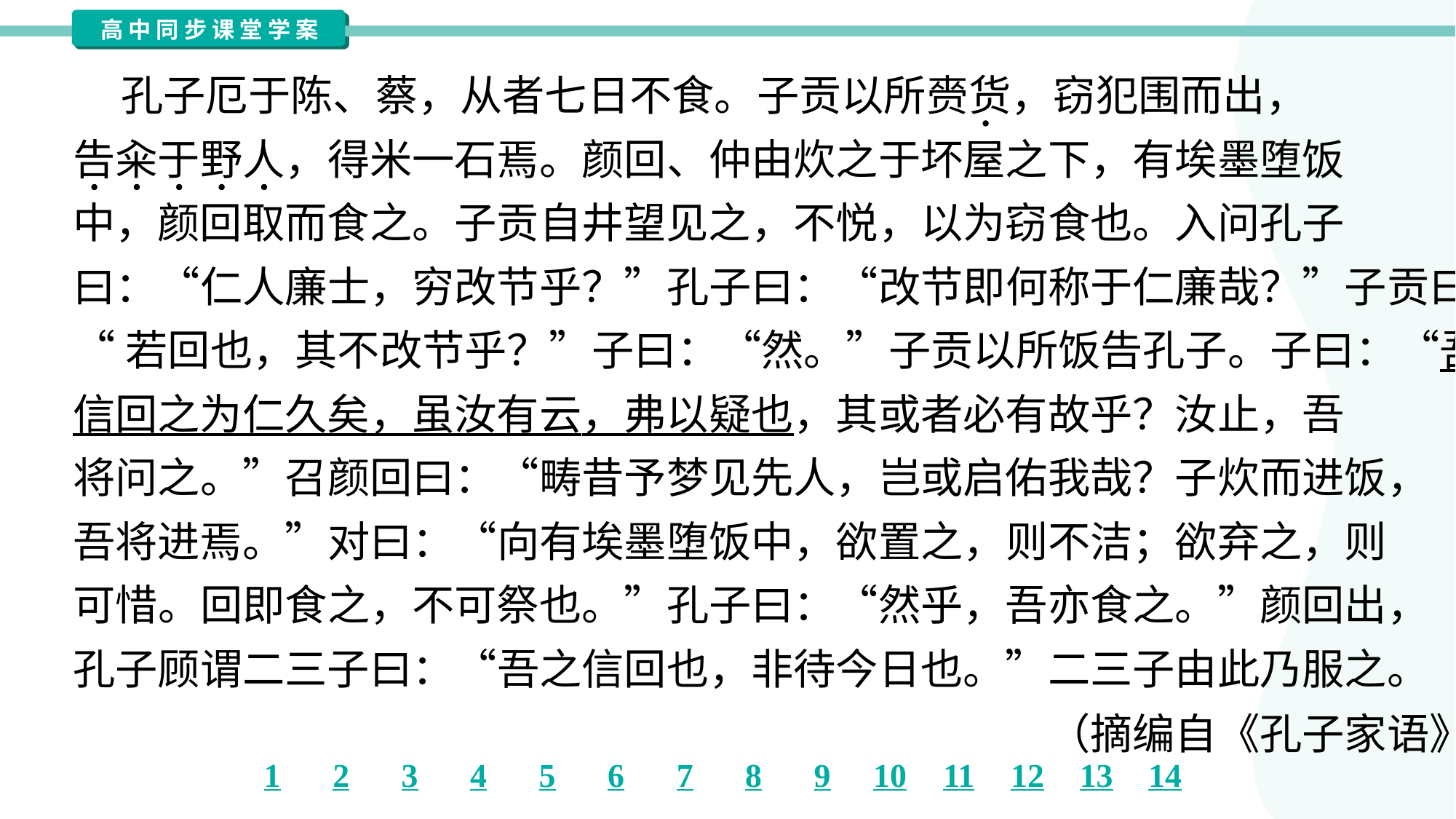

孔子厄于陈、蔡，从者七日不食。子贡以所赍货，窃犯围而出，
告籴于野人，得米一石焉。颜回、仲由炊之于坏屋之下，有埃墨堕饭
中，颜回取而食之。子贡自井望见之，不悦，以为窃食也。入问孔子
曰：“仁人廉士，穷改节乎？”孔子曰：“改节即何称于仁廉哉？”子贡曰：
“若回也，其不改节乎？”子曰：“然。”子贡以所饭告孔子。子曰：“吾
信回之为仁久矣，虽汝有云，弗以疑也，其或者必有故乎？汝止，吾
将问之。”召颜回曰：“畴昔予梦见先人，岂或启佑我哉？子炊而进饭，
吾将进焉。”对曰：“向有埃墨堕饭中，欲置之，则不洁；欲弃之，则
可惜。回即食之，不可祭也。”孔子曰：“然乎，吾亦食之。”颜回出，
孔子顾谓二三子曰：“吾之信回也，非待今日也。”二三子由此乃服之。
（摘编自《孔子家语》）